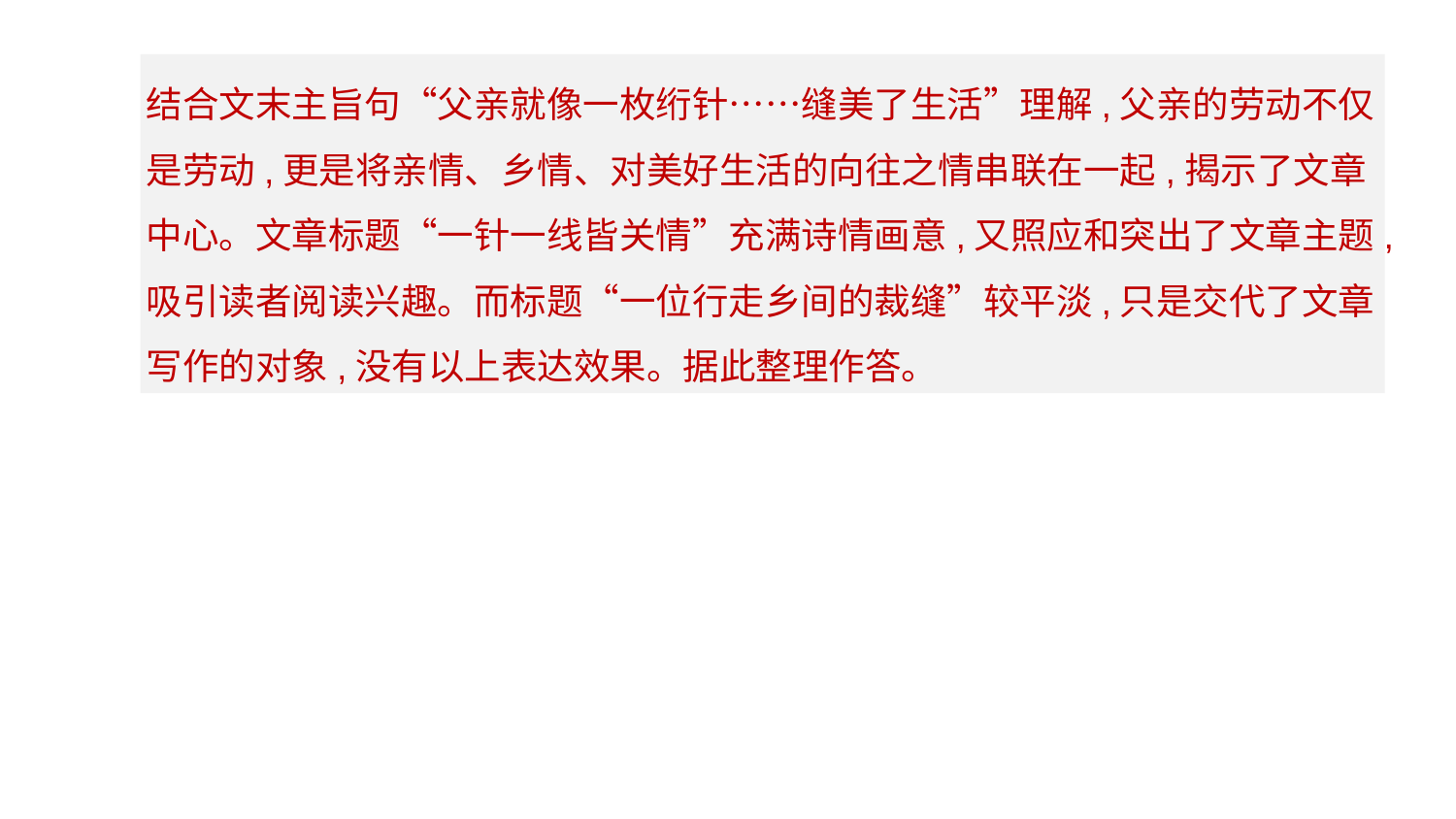

结合文末主旨句“父亲就像一枚绗针……缝美了生活”理解,父亲的劳动不仅是劳动,更是将亲情、乡情、对美好生活的向往之情串联在一起,揭示了文章中心。文章标题“一针一线皆关情”充满诗情画意,又照应和突出了文章主题,吸引读者阅读兴趣。而标题“一位行走乡间的裁缝”较平淡,只是交代了文章写作的对象,没有以上表达效果。据此整理作答。